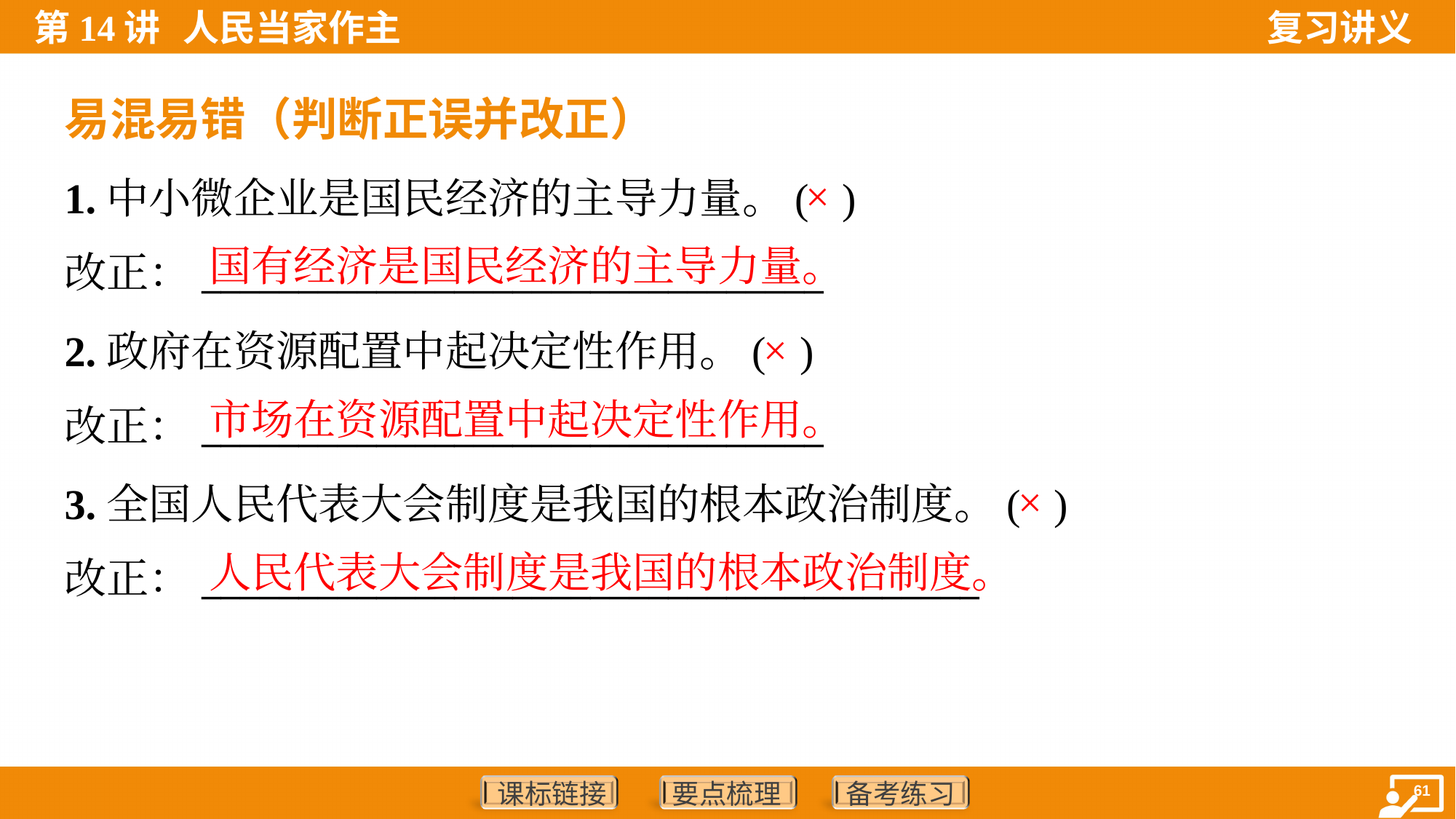

易混易错（判断正误并改正）
1.中小微企业是国民经济的主导力量。(   )
改正：________________________________
×
国有经济是国民经济的主导力量。
2.政府在资源配置中起决定性作用。(   )
改正：________________________________
×
市场在资源配置中起决定性作用。
3.全国人民代表大会制度是我国的根本政治制度。(   )
改正：________________________________________
×
人民代表大会制度是我国的根本政治制度。